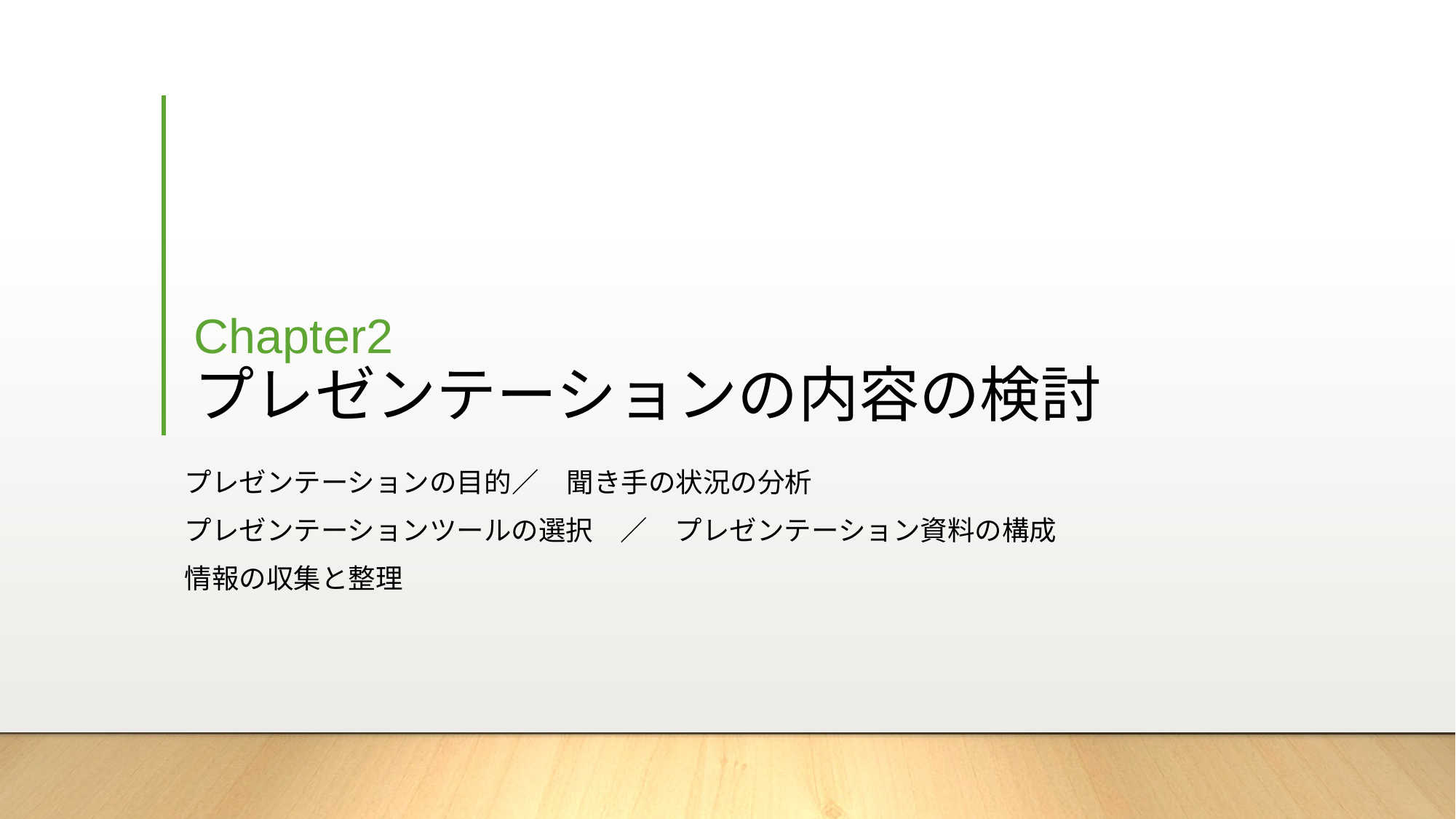

# Chapter2 プレゼンテーションの内容の検討
プレゼンテーションの目的	／　聞き手の状況の分析
プレゼンテーションツールの選択　／　プレゼンテーション資料の構成
情報の収集と整理